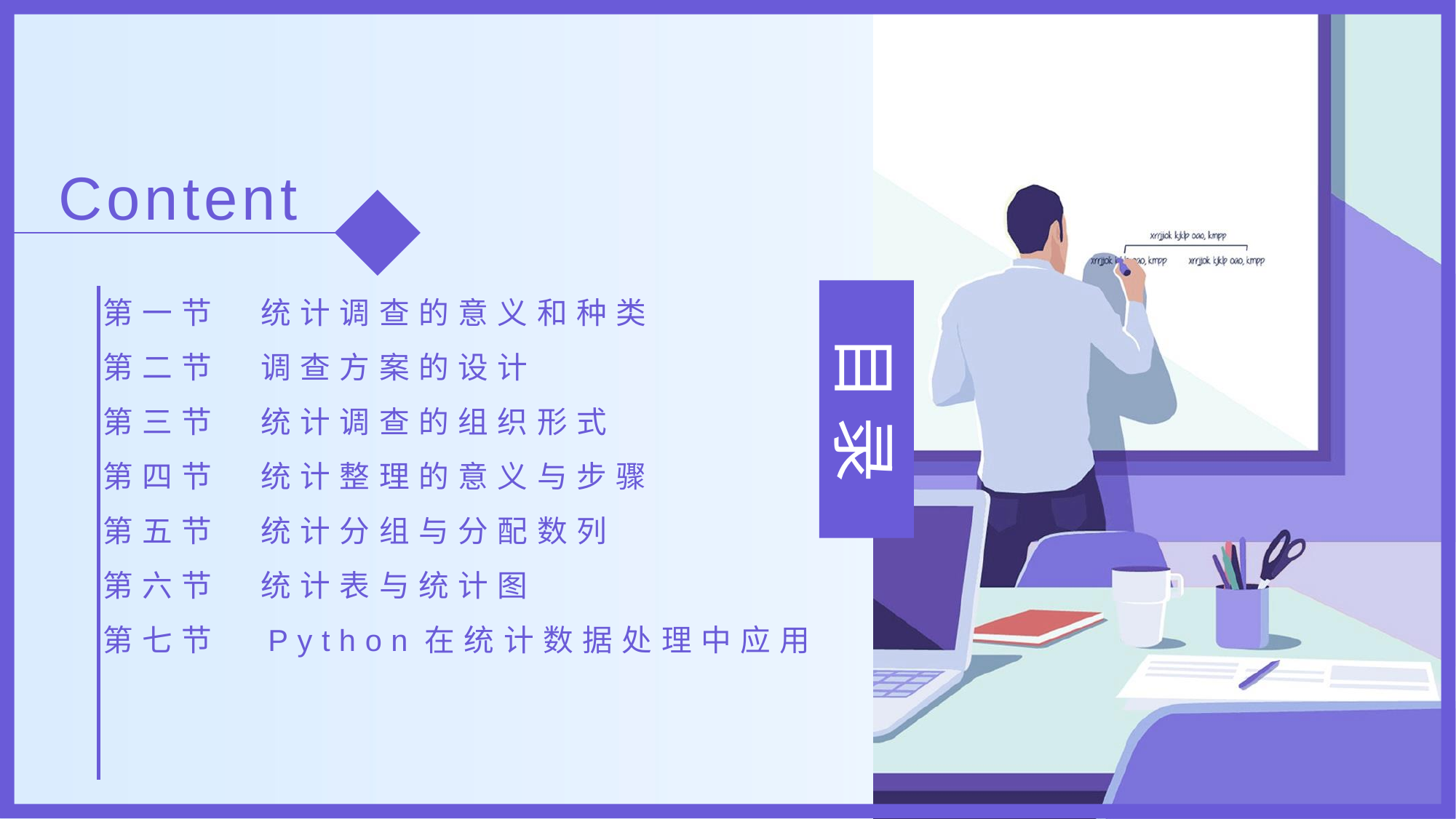

Content

第一节　统计调查的意义和种类
第二节　调查方案的设计
第三节　统计调查的组织形式
第四节　统计整理的意义与步骤
第五节　统计分组与分配数列
第六节　统计表与统计图
第七节　Python在统计数据处理中应用
目 录